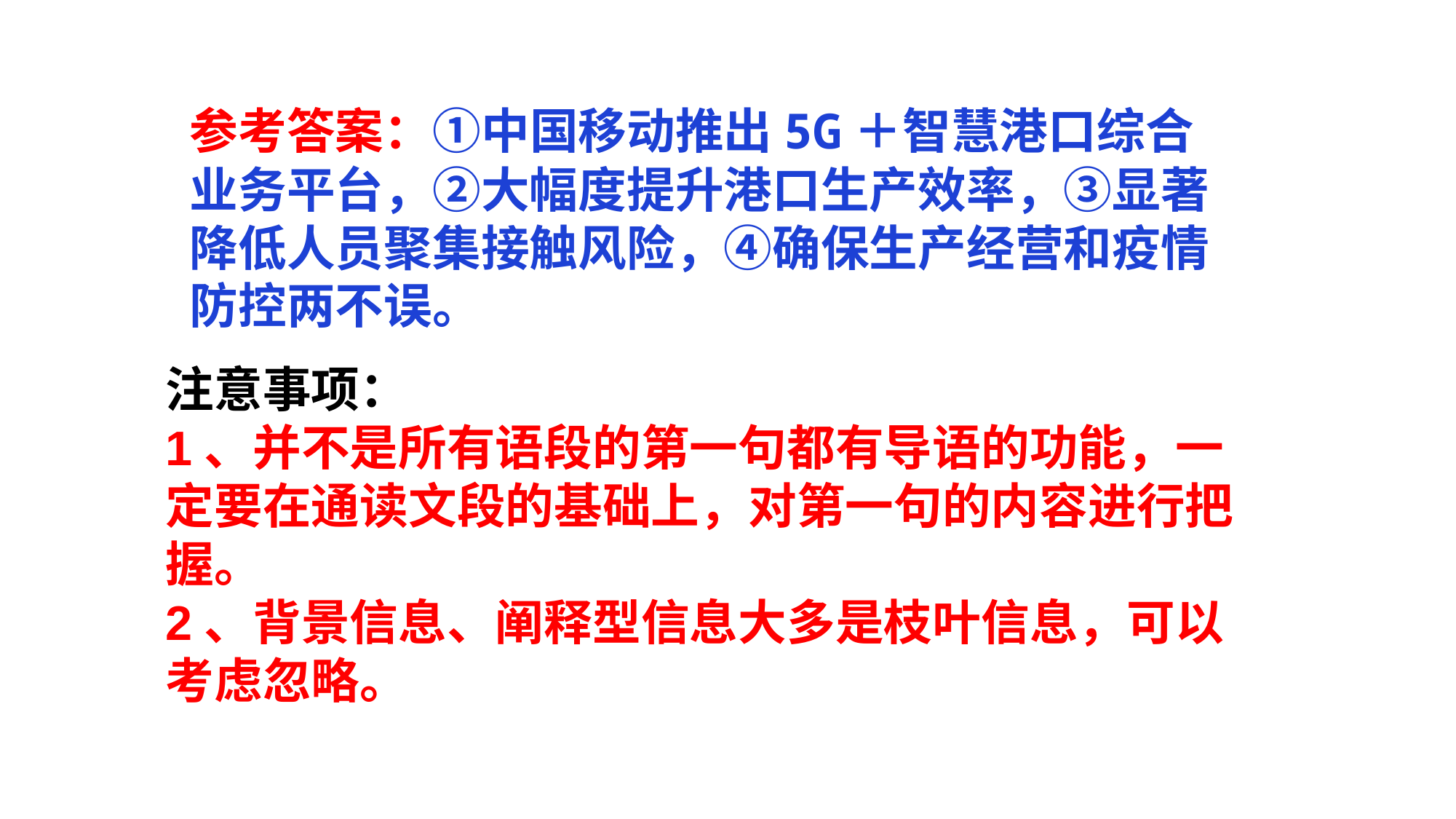

参考答案：①中国移动推出5G＋智慧港口综合业务平台，②大幅度提升港口生产效率，③显著降低人员聚集接触风险，④确保生产经营和疫情防控两不误。
注意事项：
1、并不是所有语段的第一句都有导语的功能，一定要在通读文段的基础上，对第一句的内容进行把握。
2、背景信息、阐释型信息大多是枝叶信息，可以考虑忽略。